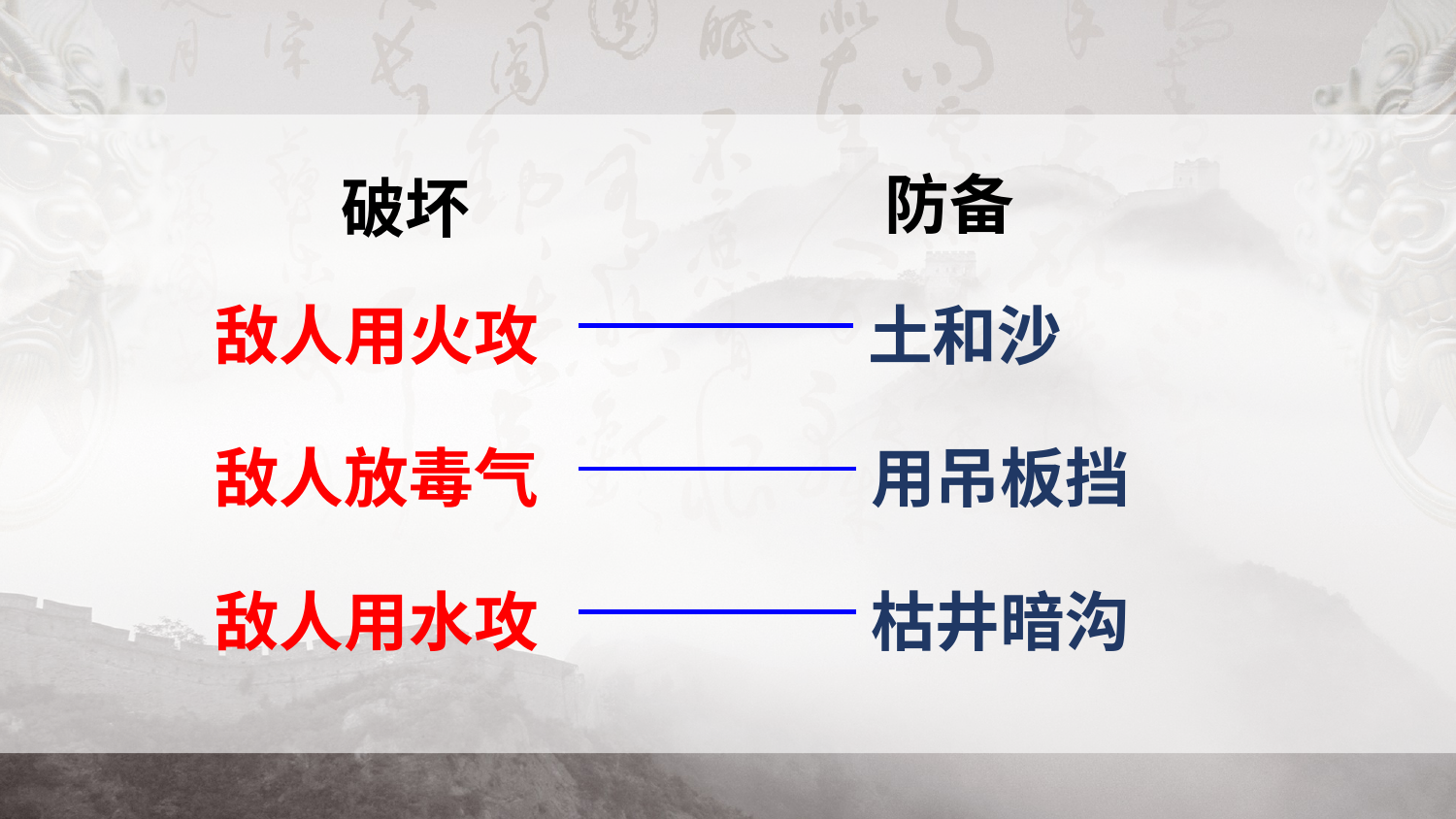

防备
破坏
敌人用火攻
土和沙
敌人放毒气
用吊板挡
敌人用水攻
枯井暗沟